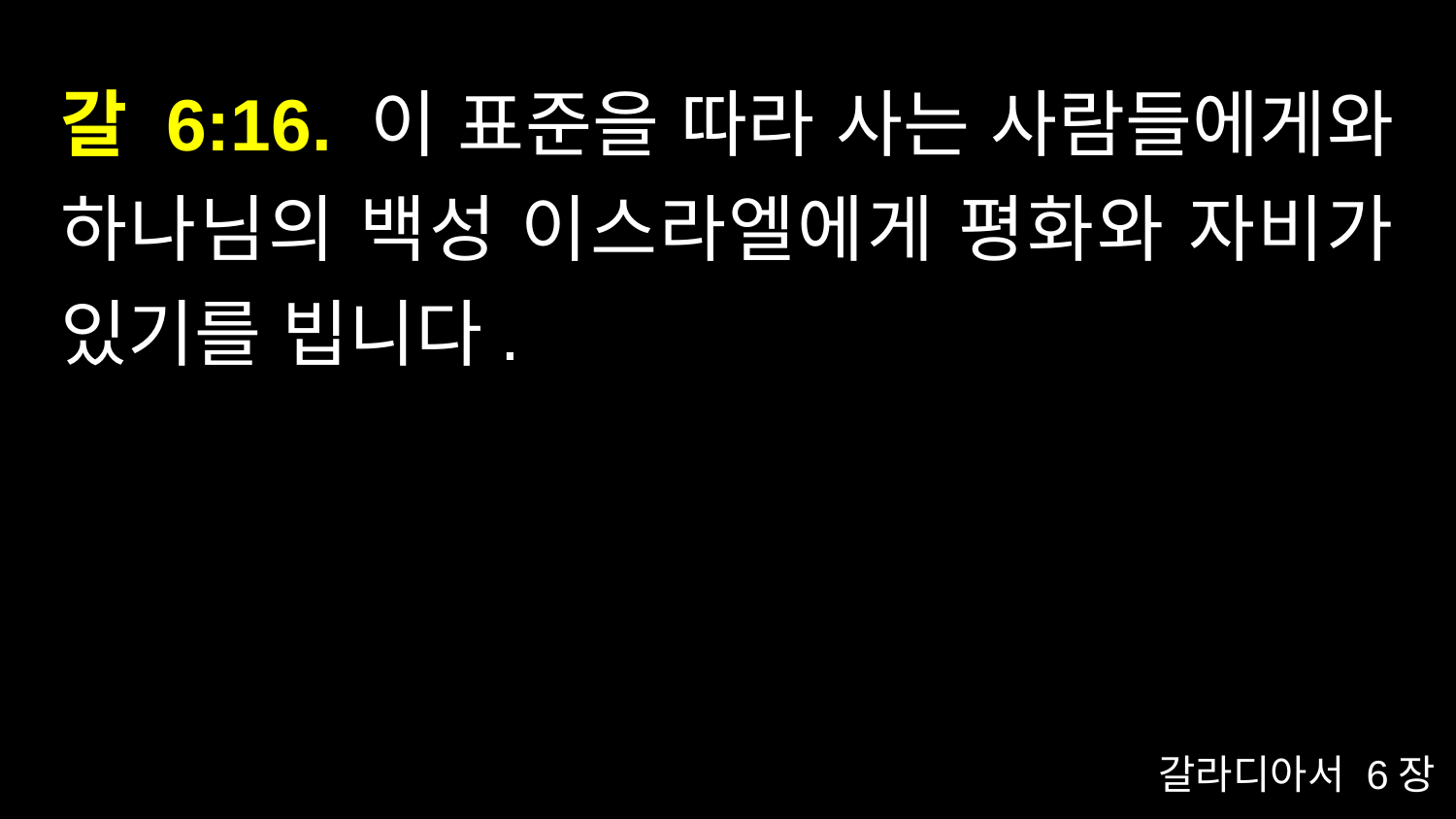

# 갈 6:16. 이 표준을 따라 사는 사람들에게와 하나님의 백성 이스라엘에게 평화와 자비가 있기를 빕니다.
갈라디아서 6장